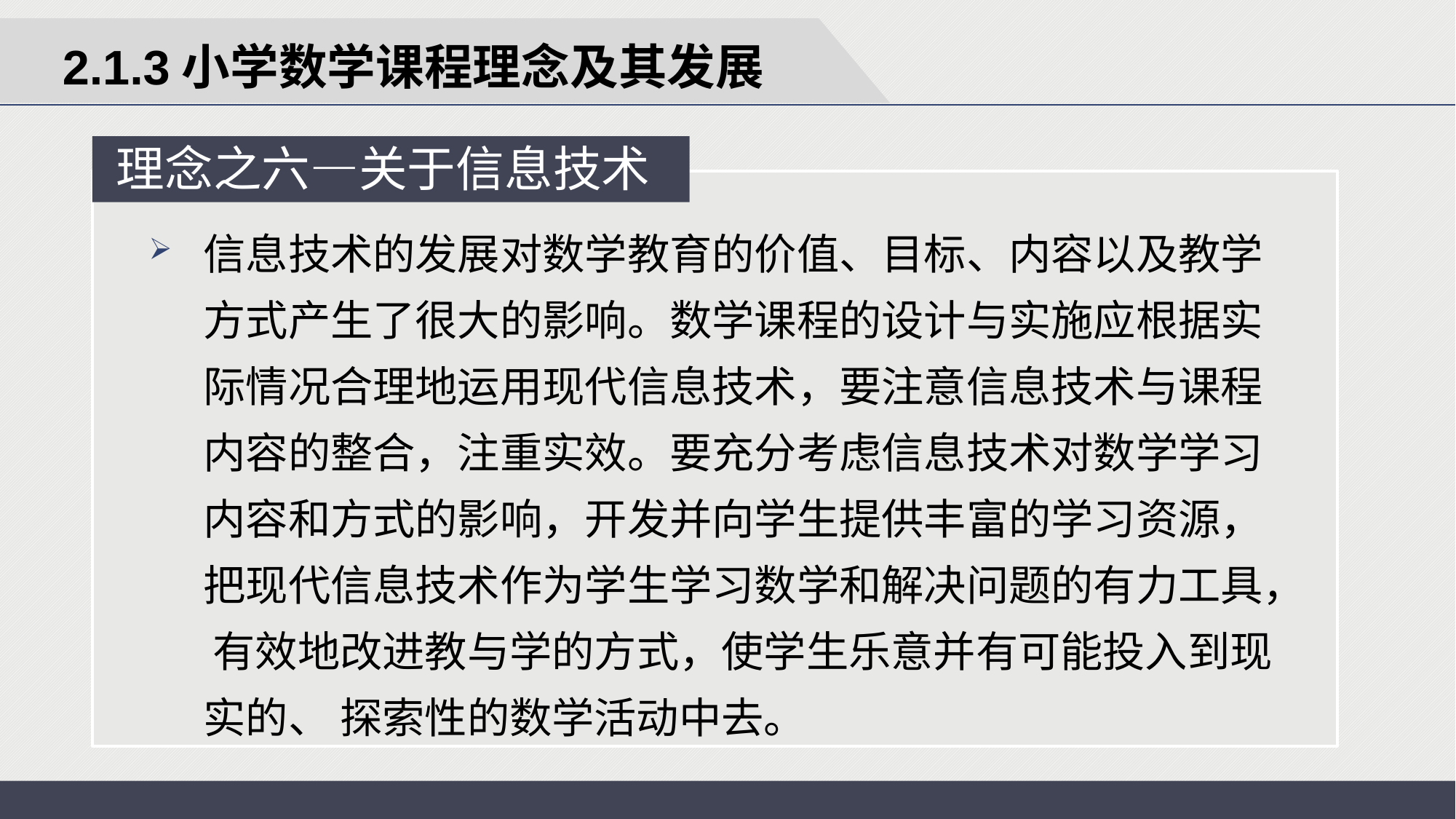

2.1.3小学数学课程理念及其发展
理念之六—关于信息技术

信息技术的发展对数学教育的价值、目标、内容以及教学方式产生了很大的影响。数学课程的设计与实施应根据实际情况合理地运用现代信息技术，要注意信息技术与课程内容的整合，注重实效。要充分考虑信息技术对数学学习 内容和方式的影响，开发并向学生提供丰富的学习资源，把现代信息技术作为学生学习数学和解决问题的有力工具， 有效地改进教与学的方式，使学生乐意并有可能投入到现实的、 探索性的数学活动中去。